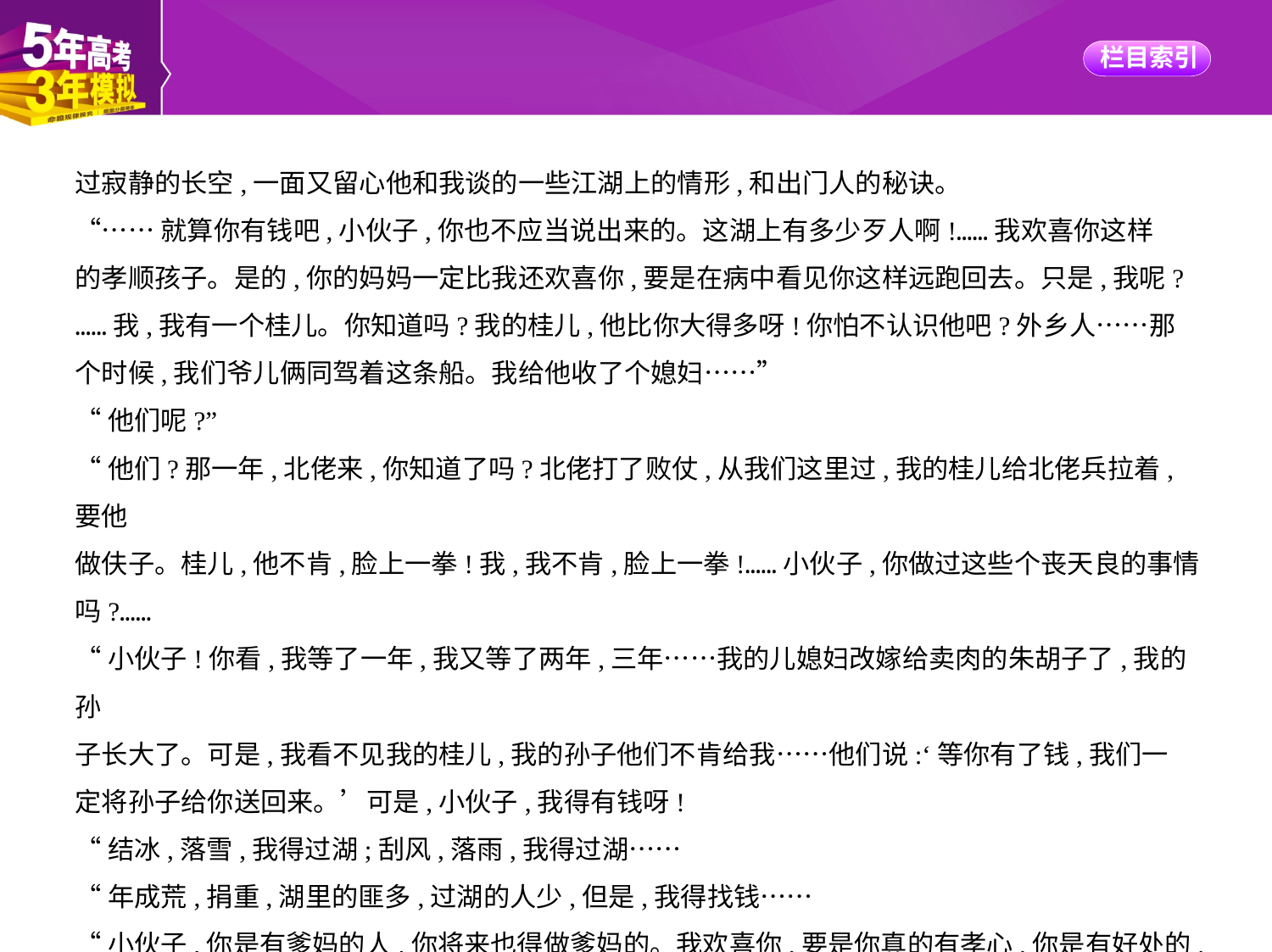

过寂静的长空,一面又留心他和我谈的一些江湖上的情形,和出门人的秘诀。
“……就算你有钱吧,小伙子,你也不应当说出来的。这湖上有多少歹人啊!……我欢喜你这样
的孝顺孩子。是的,你的妈妈一定比我还欢喜你,要是在病中看见你这样远跑回去。只是,我呢?
……我,我有一个桂儿。你知道吗?我的桂儿,他比你大得多呀!你怕不认识他吧?外乡人……那
个时候,我们爷儿俩同驾着这条船。我给他收了个媳妇……”
“他们呢?”
“他们?那一年,北佬来,你知道了吗?北佬打了败仗,从我们这里过,我的桂儿给北佬兵拉着,要他
做伕子。桂儿,他不肯,脸上一拳!我,我不肯,脸上一拳!……小伙子,你做过这些个丧天良的事情
吗?……
“小伙子!你看,我等了一年,我又等了两年,三年……我的儿媳妇改嫁给卖肉的朱胡子了,我的孙
子长大了。可是,我看不见我的桂儿,我的孙子他们不肯给我……他们说:‘等你有了钱,我们一
定将孙子给你送回来。’可是,小伙子,我得有钱呀!
“结冰,落雪,我得过湖;刮风,落雨,我得过湖……
“年成荒,捐重,湖里的匪多,过湖的人少,但是,我得找钱……
“小伙子,你是有爹妈的人,你将来也得做爹妈的。我欢喜你,要是你真的有孝心,你是有好处的,